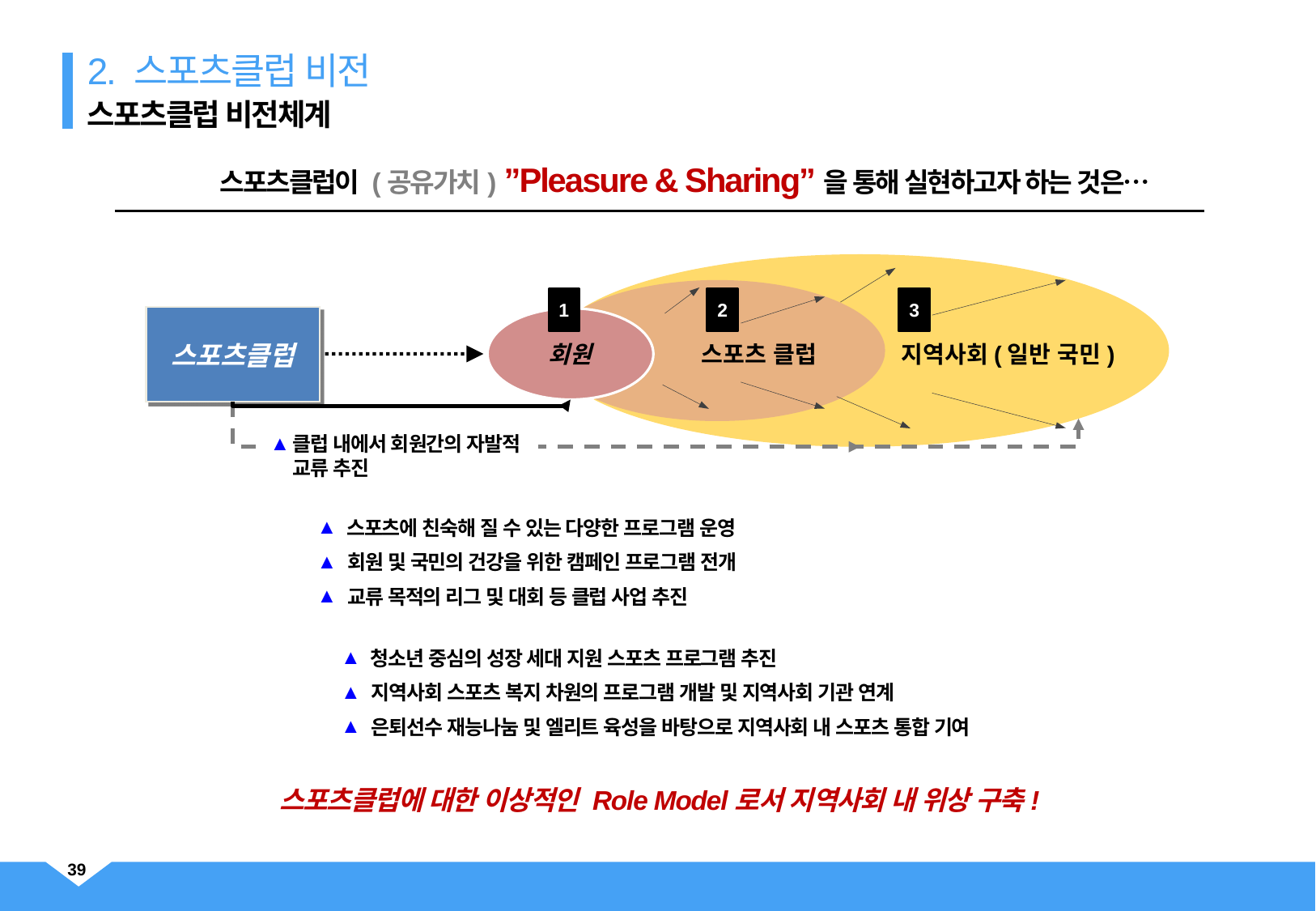

2. 스포츠클럽 비전
스포츠클럽 비전체계
스포츠클럽이 (공유가치) ”Pleasure & Sharing”을 통해 실현하고자 하는 것은…

1
2
3
스포츠클럽
회원
지역사회(일반 국민)
스포츠 클럽

클럽 내에서 회원간의 자발적 교류 추진
 스포츠에 친숙해 질 수 있는 다양한 프로그램 운영
 회원 및 국민의 건강을 위한 캠페인 프로그램 전개
 교류 목적의 리그 및 대회 등 클럽 사업 추진
 청소년 중심의 성장 세대 지원 스포츠 프로그램 추진
 지역사회 스포츠 복지 차원의 프로그램 개발 및 지역사회 기관 연계
 은퇴선수 재능나눔 및 엘리트 육성을 바탕으로 지역사회 내 스포츠 통합 기여
스포츠클럽에 대한 이상적인 Role Model로서 지역사회 내 위상 구축!